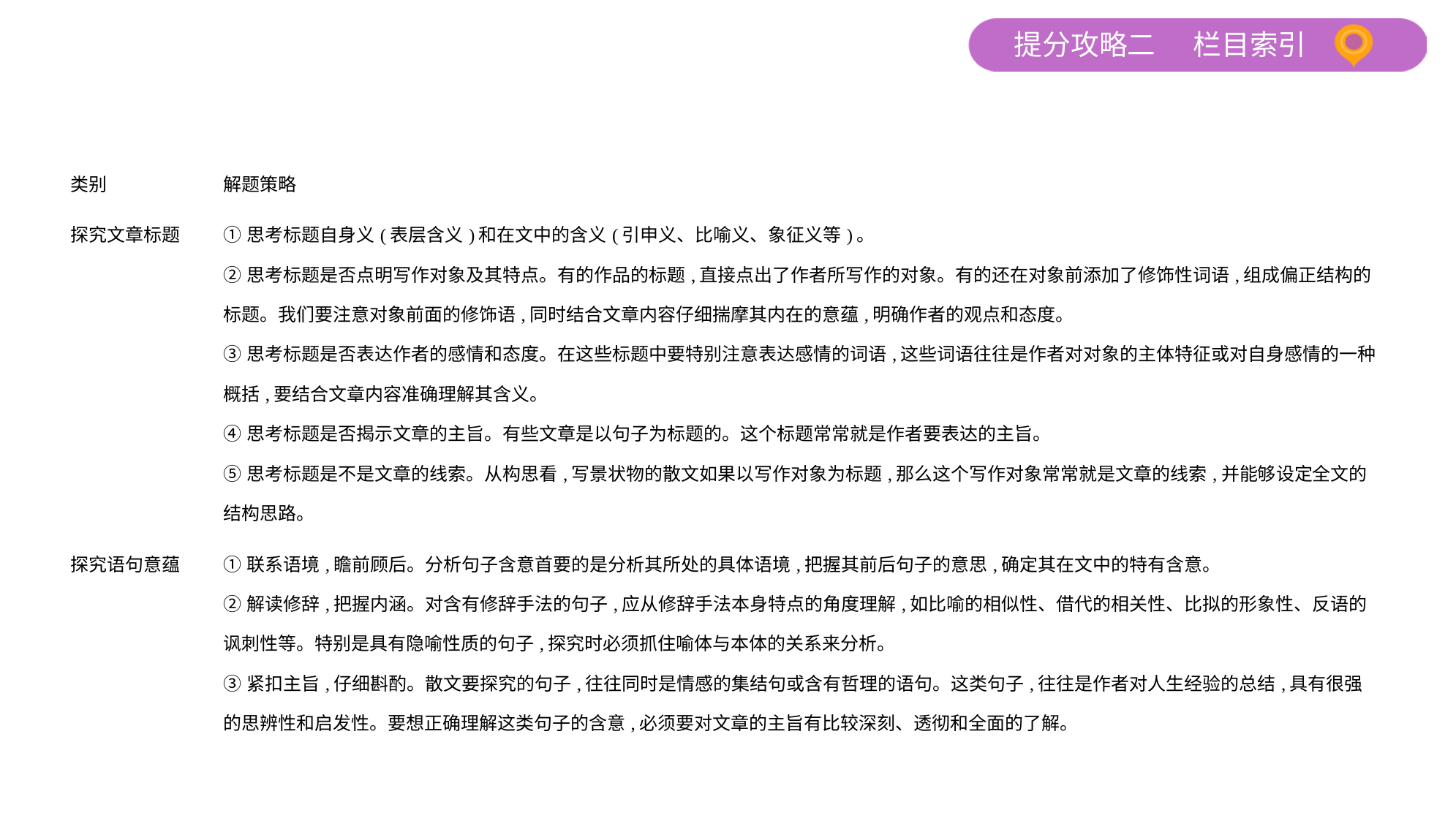

| 类别 | 解题策略 |
| --- | --- |
| 探究文章标题 | ①思考标题自身义(表层含义)和在文中的含义(引申义、比喻义、象征义等)。 ②思考标题是否点明写作对象及其特点。有的作品的标题,直接点出了作者所写作的对象。有的还在对象前添加了修饰性词语,组成偏正结构的标题。我们要注意对象前面的修饰语,同时结合文章内容仔细揣摩其内在的意蕴,明确作者的观点和态度。 ③思考标题是否表达作者的感情和态度。在这些标题中要特别注意表达感情的词语,这些词语往往是作者对对象的主体特征或对自身感情的一种概括,要结合文章内容准确理解其含义。 ④思考标题是否揭示文章的主旨。有些文章是以句子为标题的。这个标题常常就是作者要表达的主旨。 ⑤思考标题是不是文章的线索。从构思看,写景状物的散文如果以写作对象为标题,那么这个写作对象常常就是文章的线索,并能够设定全文的结构思路。 |
| 探究语句意蕴 | ①联系语境,瞻前顾后。分析句子含意首要的是分析其所处的具体语境,把握其前后句子的意思,确定其在文中的特有含意。 ②解读修辞,把握内涵。对含有修辞手法的句子,应从修辞手法本身特点的角度理解,如比喻的相似性、借代的相关性、比拟的形象性、反语的讽刺性等。特别是具有隐喻性质的句子,探究时必须抓住喻体与本体的关系来分析。 ③紧扣主旨,仔细斟酌。散文要探究的句子,往往同时是情感的集结句或含有哲理的语句。这类句子,往往是作者对人生经验的总结,具有很强的思辨性和启发性。要想正确理解这类句子的含意,必须要对文章的主旨有比较深刻、透彻和全面的了解。 |